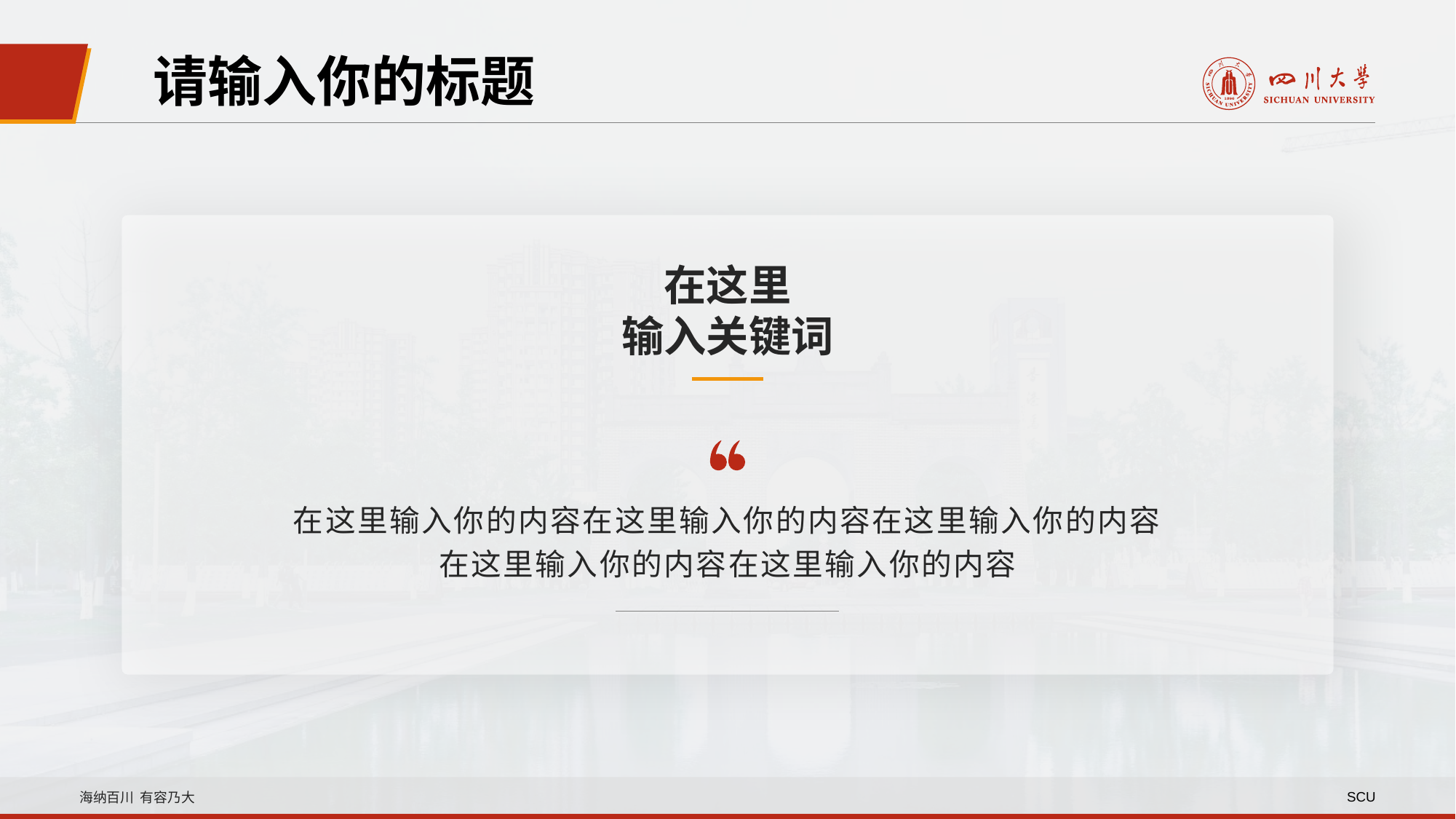

请输入你的标题

在这里
输入关键词

在这里输入你的内容在这里输入你的内容在这里输入你的内容在这里输入你的内容在这里输入你的内容